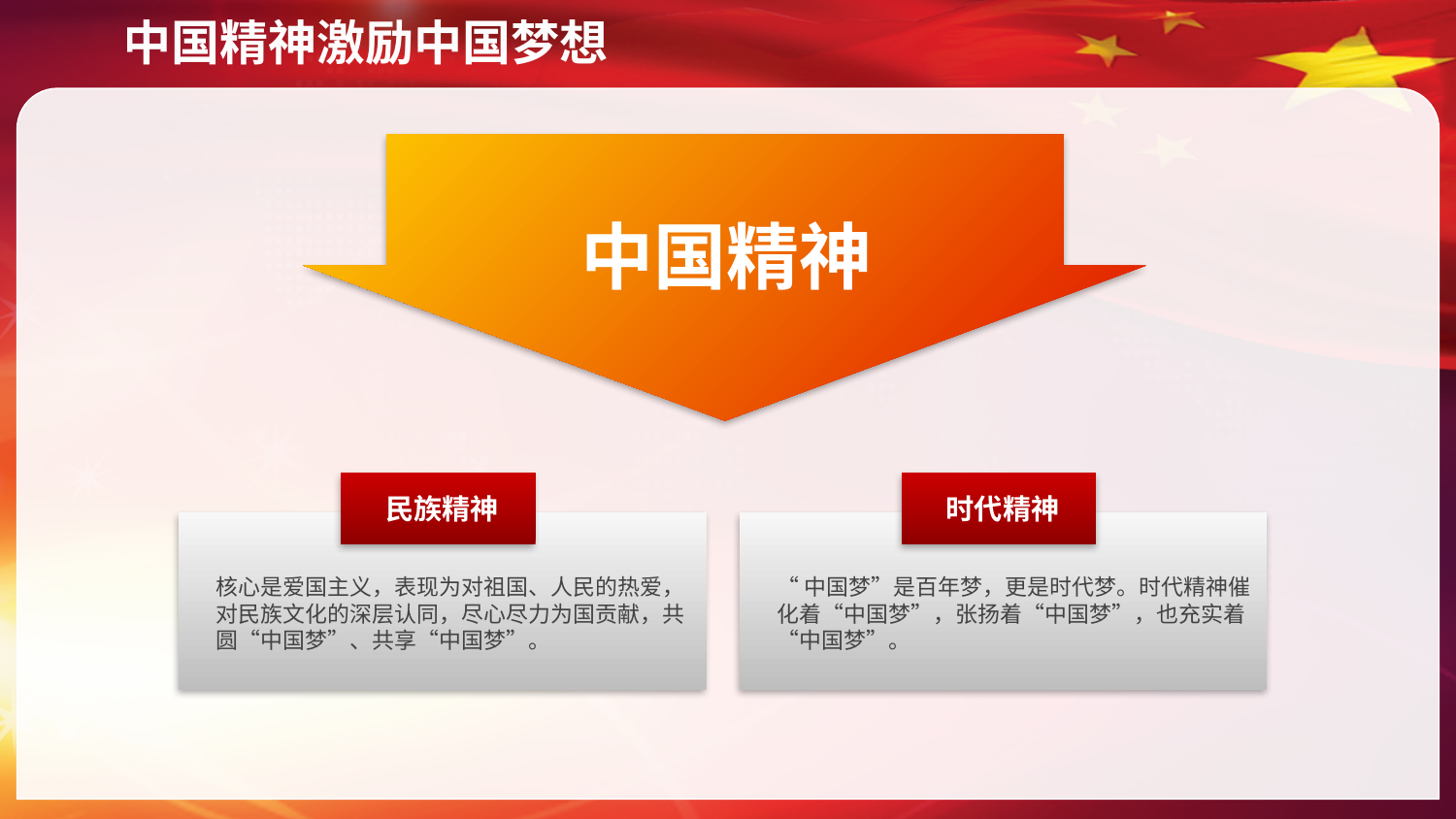

中国精神激励中国梦想

中国精神

 民族精神

 时代精神

核心是爱国主义，表现为对祖国、人民的热爱，对民族文化的深层认同，尽心尽力为国贡献，共圆“中国梦”、共享“中国梦”。
“中国梦”是百年梦，更是时代梦。时代精神催化着“中国梦”，张扬着“中国梦”，也充实着“中国梦”。